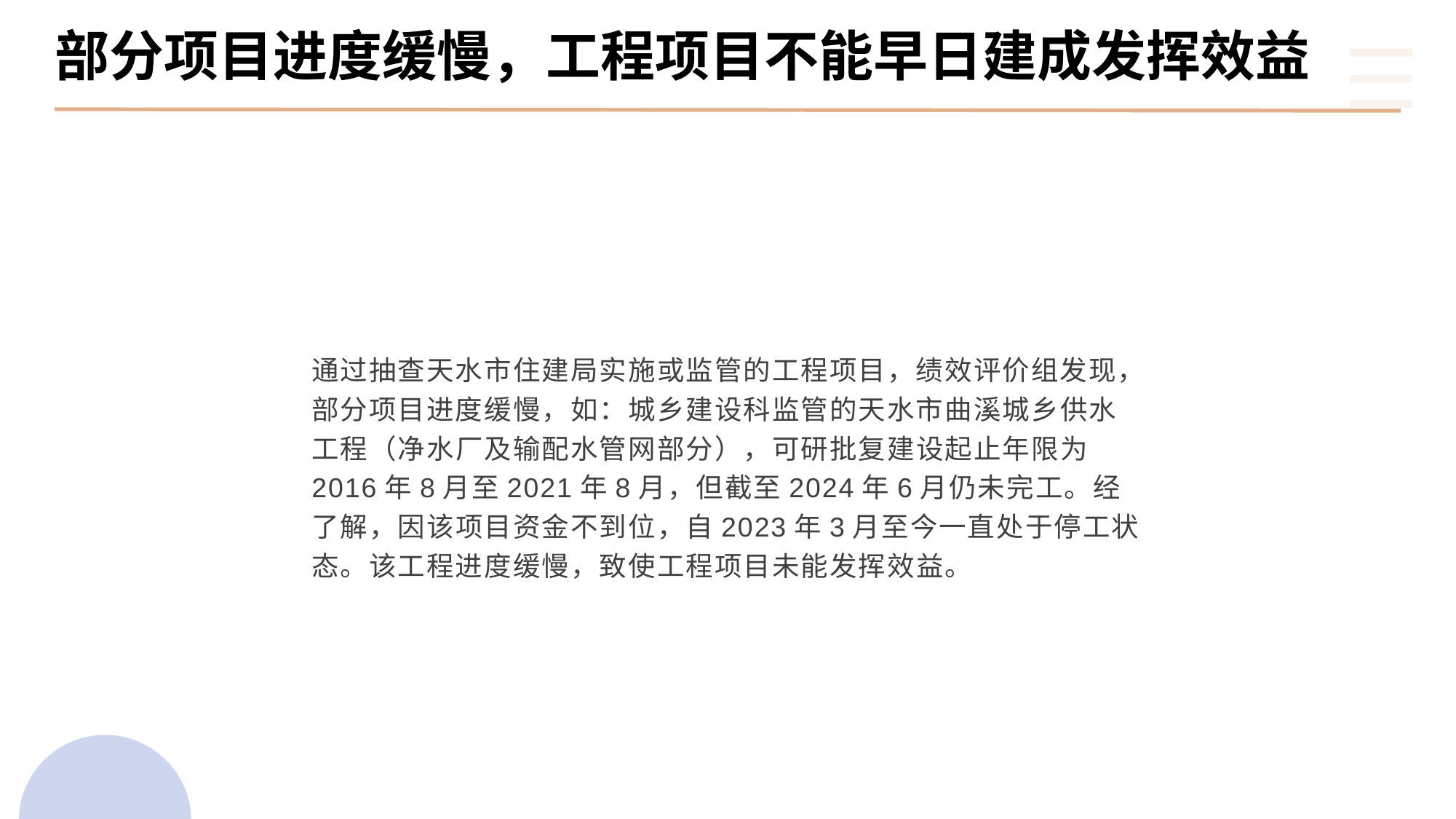

部分项目进度缓慢，工程项目不能早日建成发挥效益
通过抽查天水市住建局实施或监管的工程项目，绩效评价组发现，部分项目进度缓慢，如：城乡建设科监管的天水市曲溪城乡供水工程（净水厂及输配水管网部分），可研批复建设起止年限为2016年8月至2021年8月，但截至2024年6月仍未完工。经了解，因该项目资金不到位，自2023年3月至今一直处于停工状态。该工程进度缓慢，致使工程项目未能发挥效益。